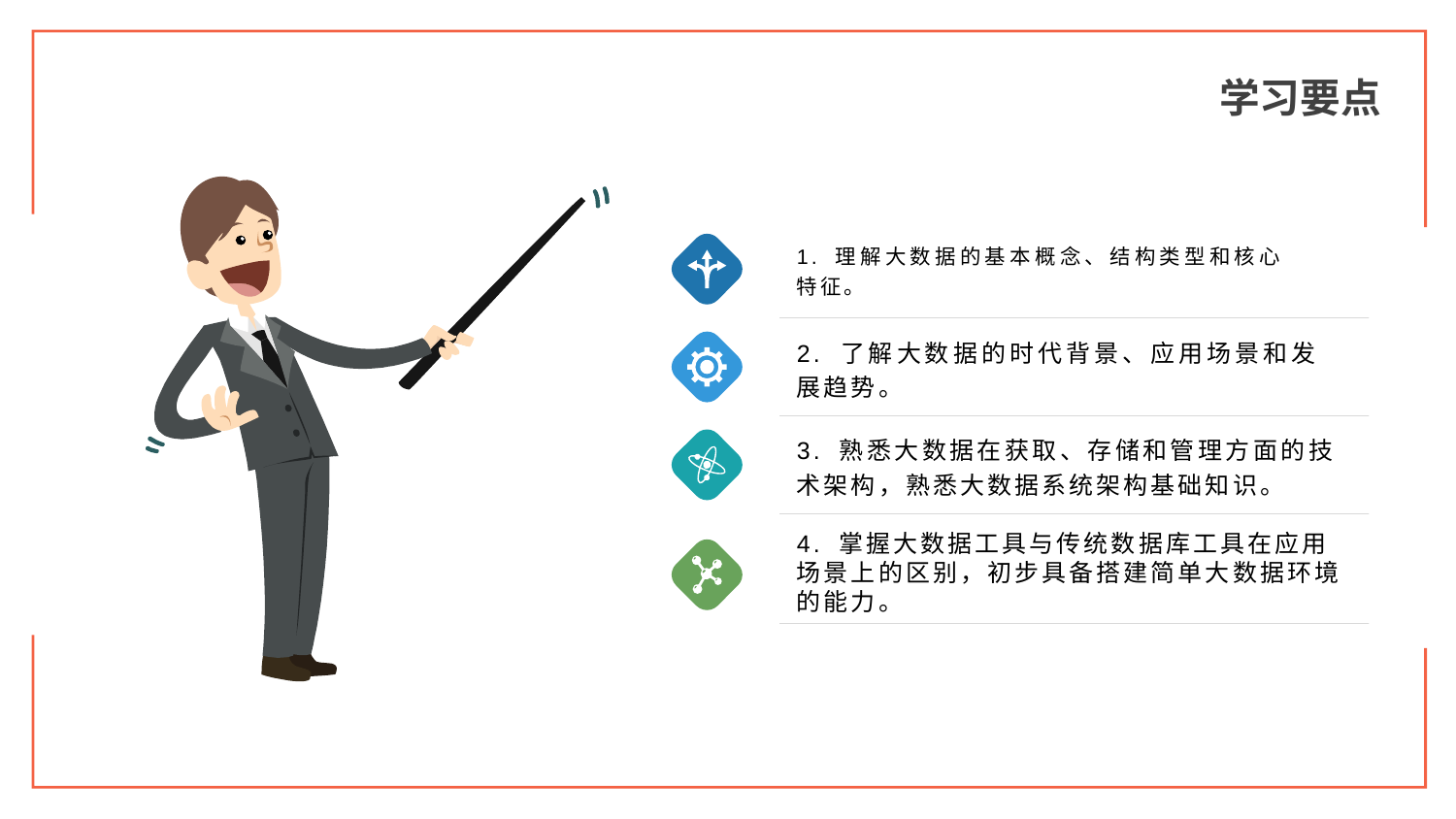

学习要点

1. 理解大数据的基本概念、结构类型和核心特征。

2. 了解大数据的时代背景、应用场景和发展趋势。

3. 熟悉大数据在获取、存储和管理方面的技术架构，熟悉大数据系统架构基础知识。

4. 掌握大数据工具与传统数据库工具在应用场景上的区别，初步具备搭建简单大数据环境的能力。